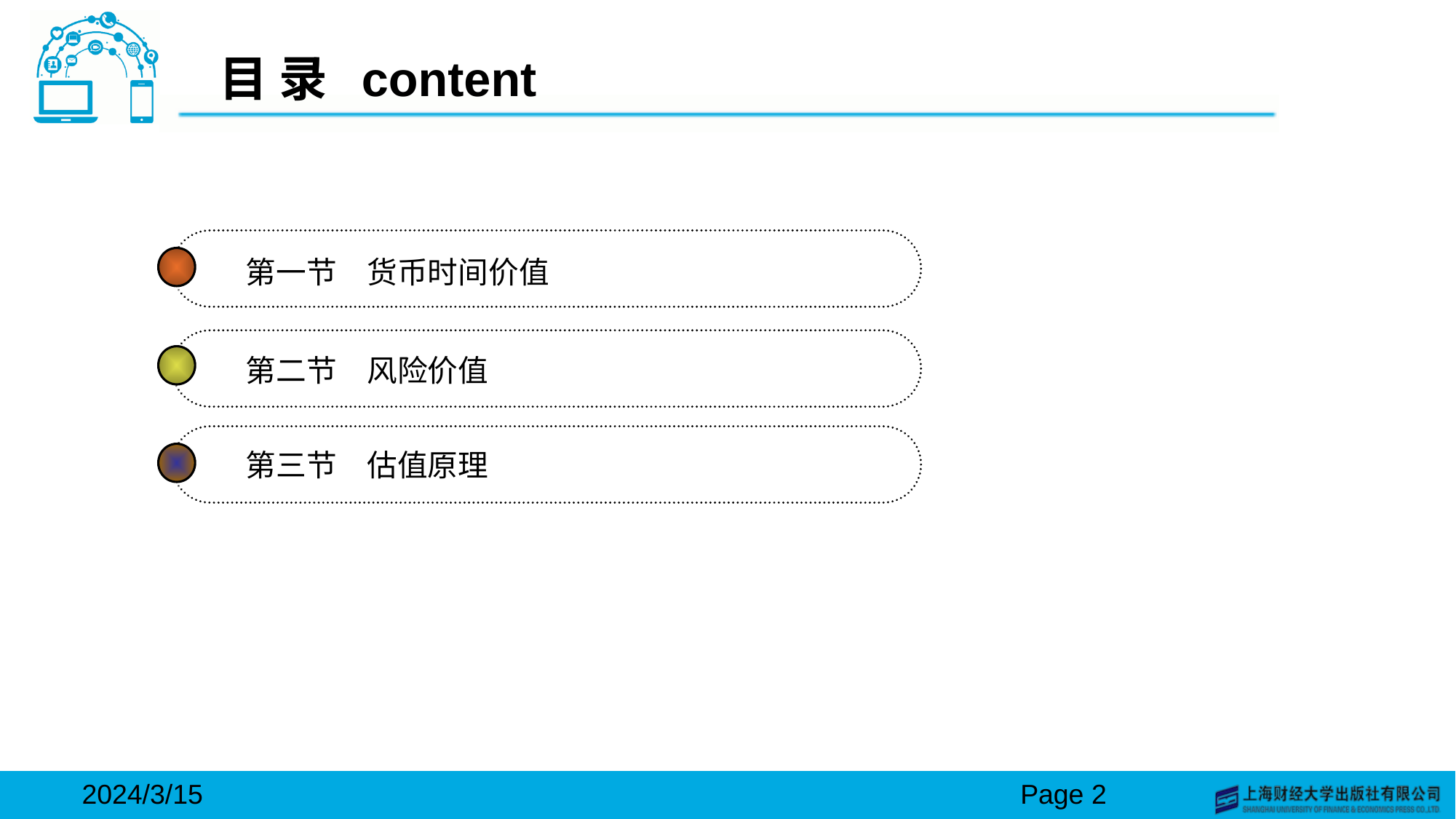

# 目 录  content

第一节　货币时间价值

第二节　风险价值

第三节　估值原理

2024/3/15
Page 2